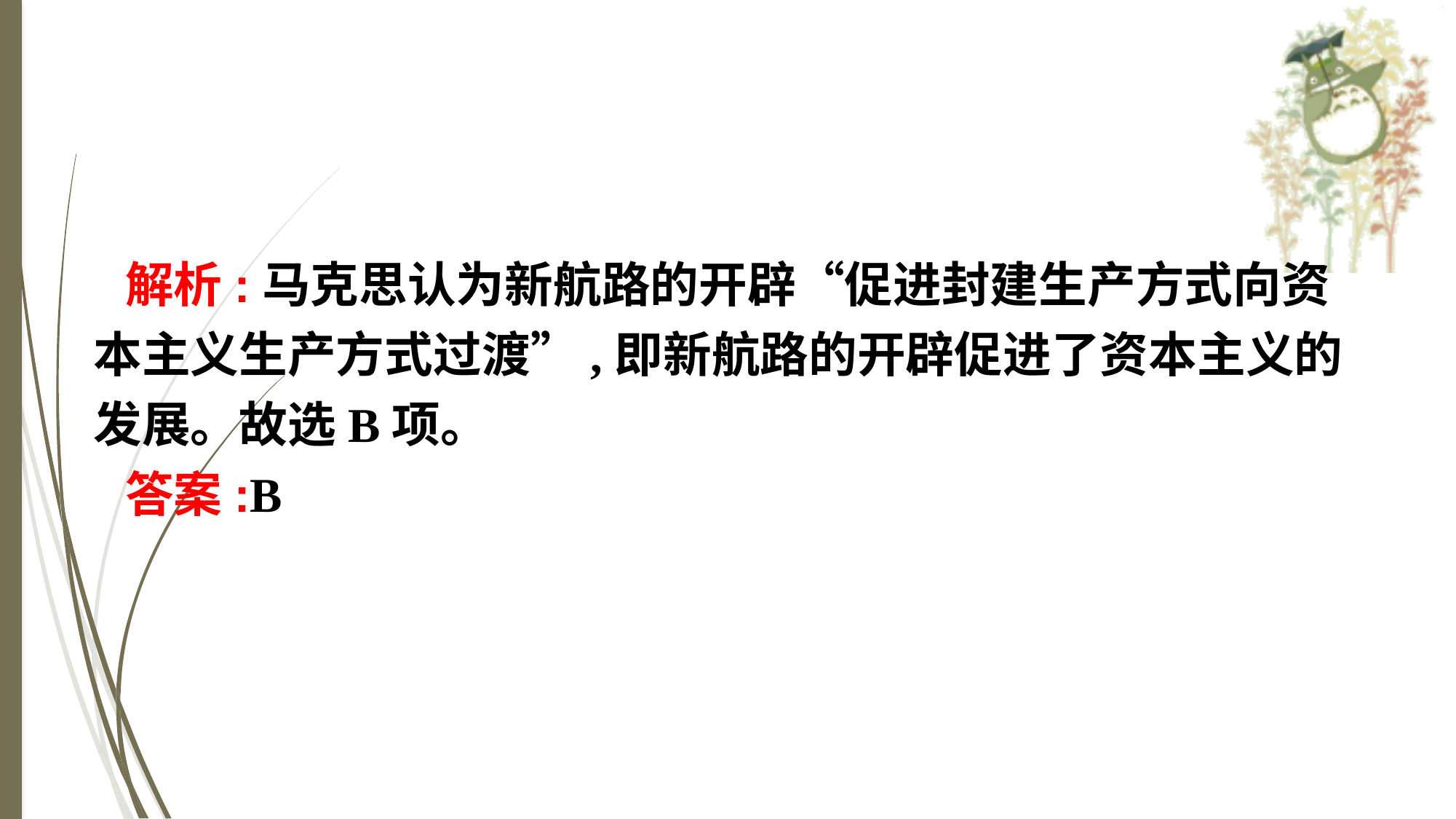

解析:马克思认为新航路的开辟“促进封建生产方式向资本主义生产方式过渡”,即新航路的开辟促进了资本主义的发展。故选B项。
答案:B